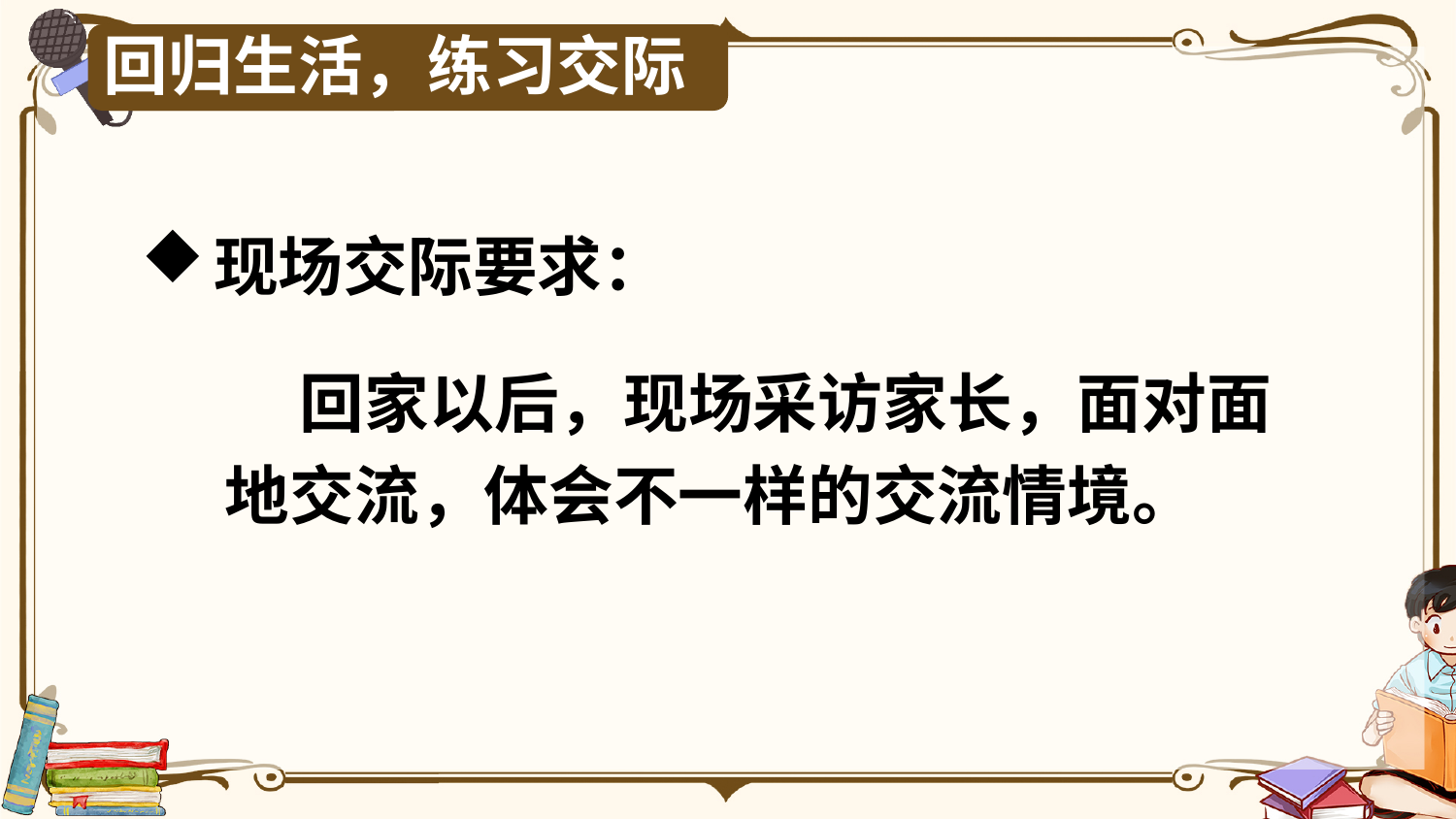

回归生活，练习交际

现场交际要求：
    回家以后，现场采访家长，面对面地交流，体会不一样的交流情境。